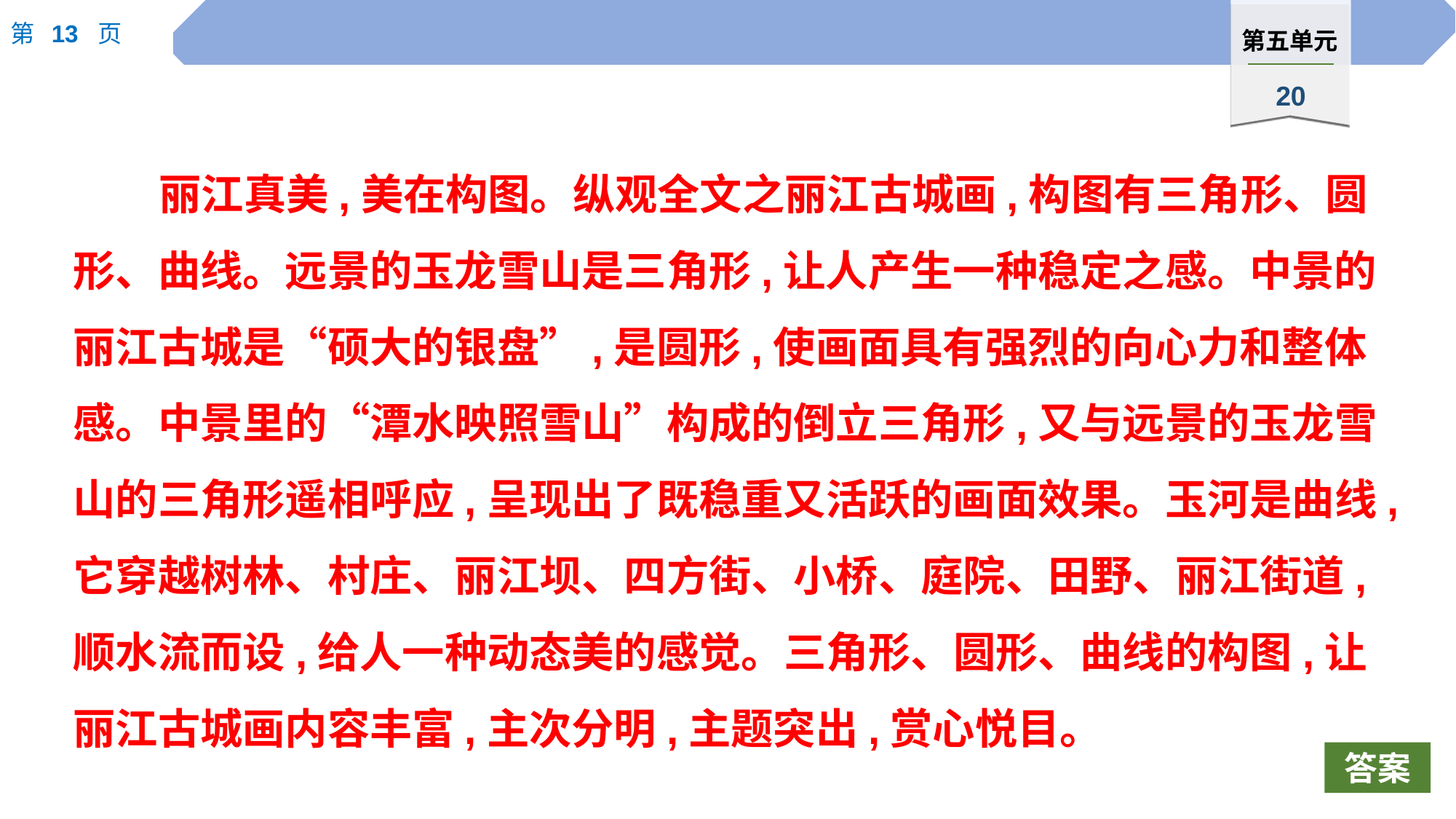

丽江真美,美在构图。纵观全文之丽江古城画,构图有三角形、圆形、曲线。远景的玉龙雪山是三角形,让人产生一种稳定之感。中景的丽江古城是“硕大的银盘”,是圆形,使画面具有强烈的向心力和整体感。中景里的“潭水映照雪山”构成的倒立三角形,又与远景的玉龙雪山的三角形遥相呼应,呈现出了既稳重又活跃的画面效果。玉河是曲线,它穿越树林、村庄、丽江坝、四方街、小桥、庭院、田野、丽江街道,顺水流而设,给人一种动态美的感觉。三角形、圆形、曲线的构图,让丽江古城画内容丰富,主次分明,主题突出,赏心悦目。
答案